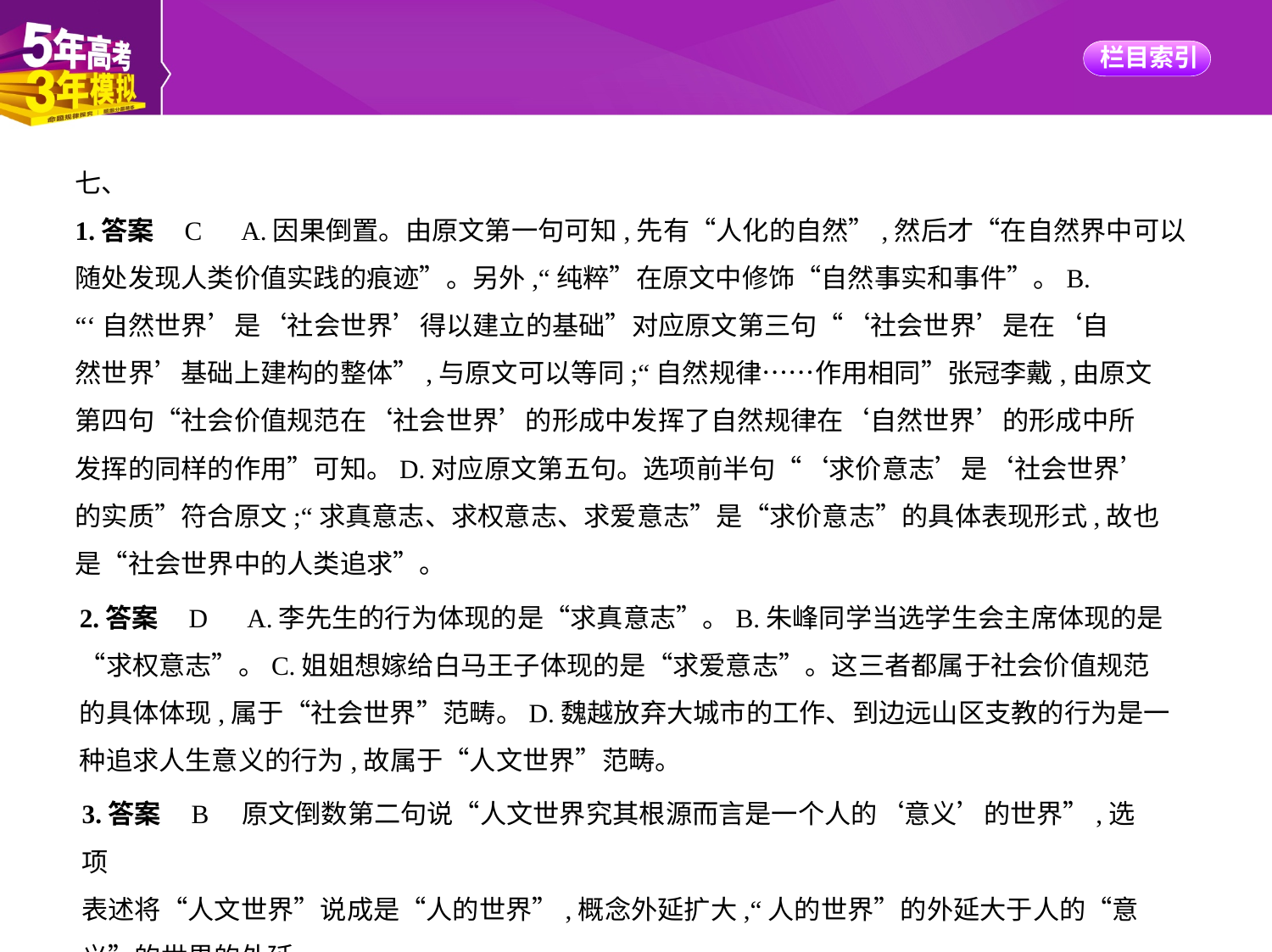

七、
1.答案    C　A.因果倒置。由原文第一句可知,先有“人化的自然”,然后才“在自然界中可以
随处发现人类价值实践的痕迹”。另外,“纯粹”在原文中修饰“自然事实和事件”。B.
“‘自然世界’是‘社会世界’得以建立的基础”对应原文第三句“‘社会世界’是在‘自
然世界’基础上建构的整体”,与原文可以等同;“自然规律……作用相同”张冠李戴,由原文
第四句“社会价值规范在‘社会世界’的形成中发挥了自然规律在‘自然世界’的形成中所
发挥的同样的作用”可知。D.对应原文第五句。选项前半句“‘求价意志’是‘社会世界’
的实质”符合原文;“求真意志、求权意志、求爱意志”是“求价意志”的具体表现形式,故也
是“社会世界中的人类追求”。
2.答案    D　A.李先生的行为体现的是“求真意志”。B.朱峰同学当选学生会主席体现的是
“求权意志”。C.姐姐想嫁给白马王子体现的是“求爱意志”。这三者都属于社会价值规范
的具体体现,属于“社会世界”范畴。D.魏越放弃大城市的工作、到边远山区支教的行为是一
种追求人生意义的行为,故属于“人文世界”范畴。
3.答案    B　原文倒数第二句说“人文世界究其根源而言是一个人的‘意义’的世界”,选项
表述将“人文世界”说成是“人的世界”,概念外延扩大,“人的世界”的外延大于人的“意
义”的世界的外延。